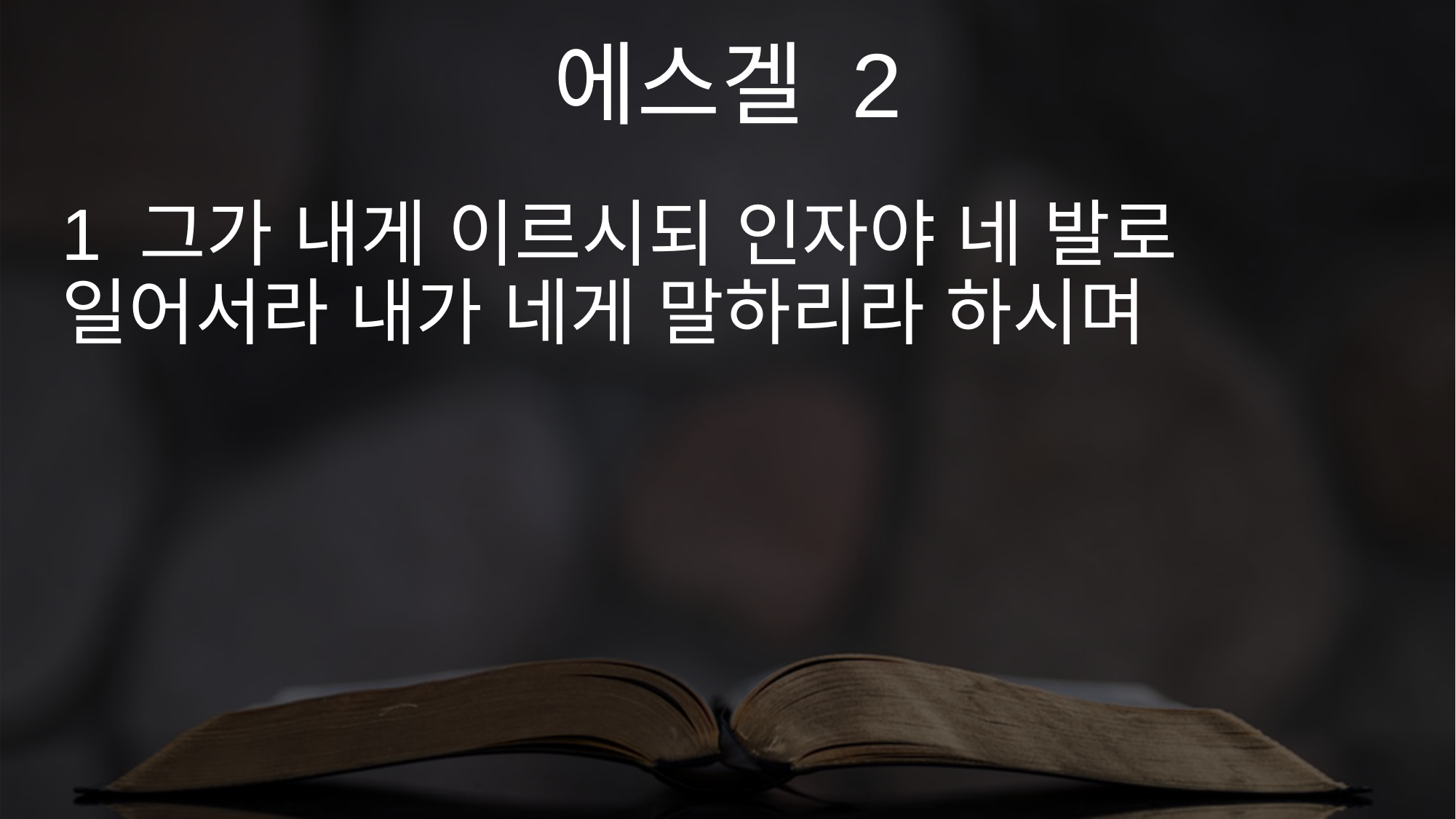

에스겔 2
1 그가 내게 이르시되 인자야 네 발로 일어서라 내가 네게 말하리라 하시며